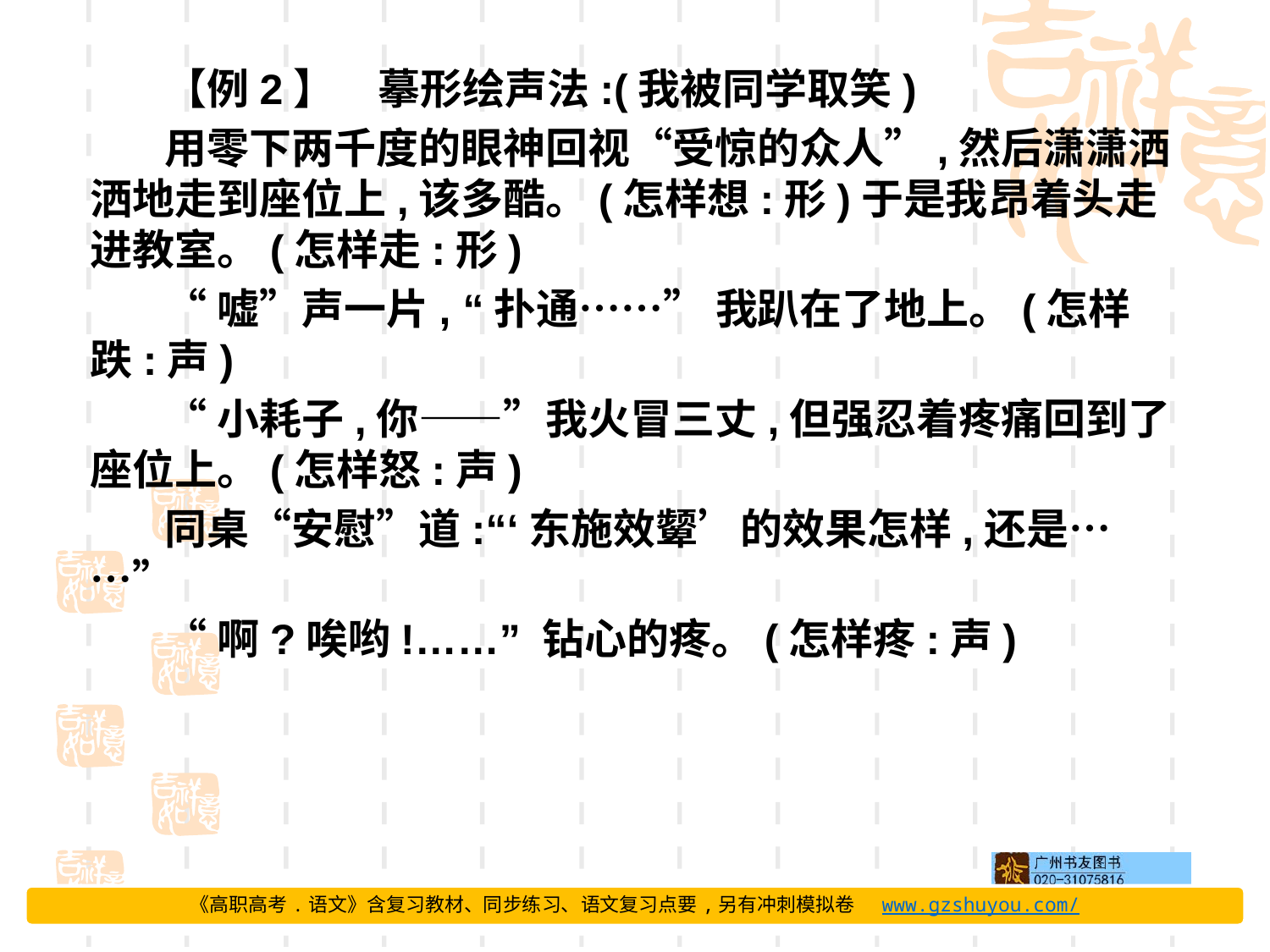

【例2】　摹形绘声法:(我被同学取笑)
用零下两千度的眼神回视“受惊的众人”,然后潇潇洒洒地走到座位上,该多酷。(怎样想:形)于是我昂着头走进教室。(怎样走:形)
“嘘”声一片, “扑通……” 我趴在了地上。(怎样跌:声)
“小耗子,你——”我火冒三丈,但强忍着疼痛回到了座位上。(怎样怒:声)
同桌“安慰”道:“‘东施效颦’的效果怎样,还是……”
“啊?唉哟!……” 钻心的疼。(怎样疼:声)